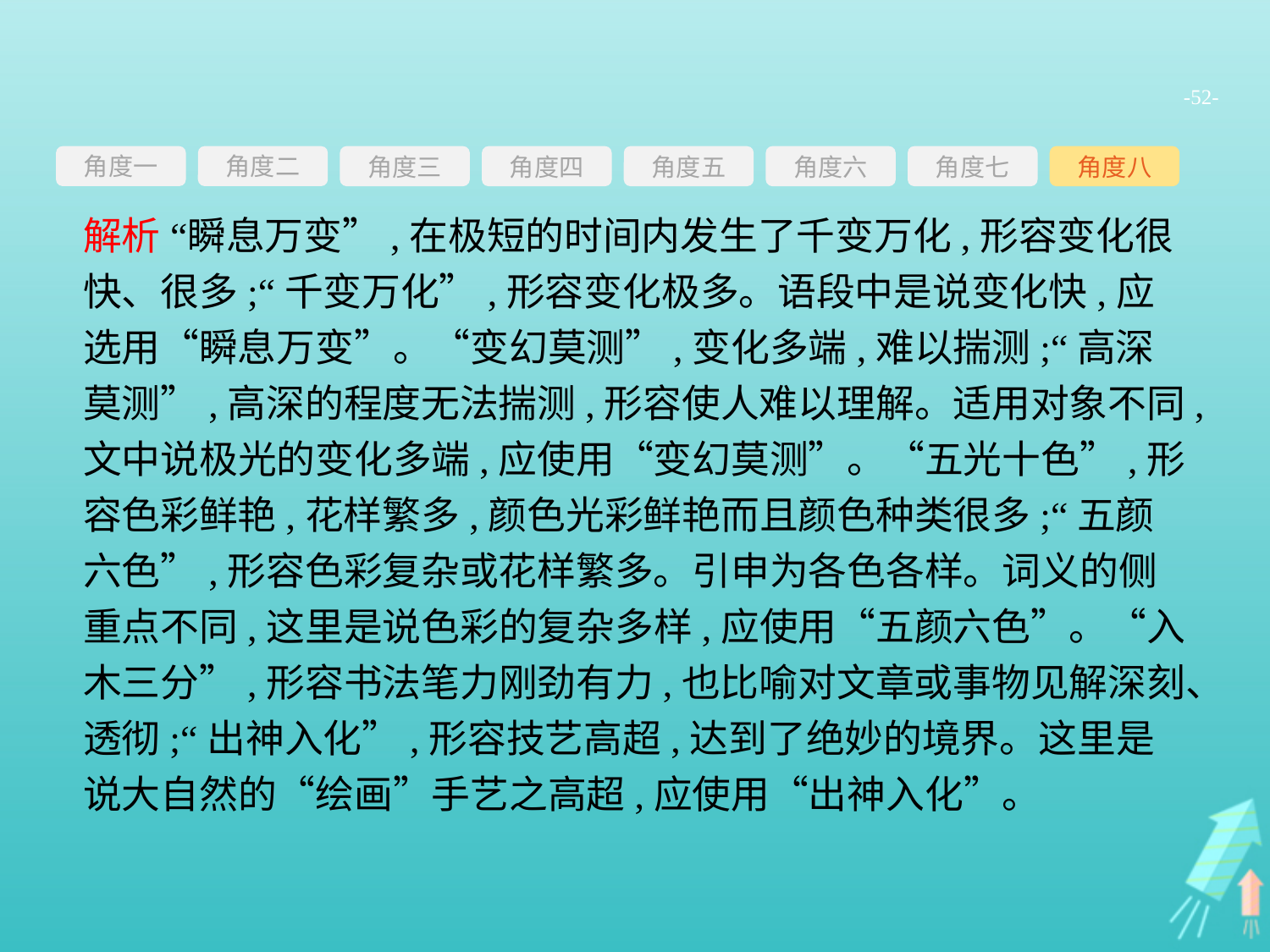

-52-
角度一
角度三
角度四
角度五
角度六
角度七
角度八
角度二
解析 “瞬息万变”,在极短的时间内发生了千变万化,形容变化很快、很多;“千变万化”,形容变化极多。语段中是说变化快,应选用“瞬息万变”。“变幻莫测”,变化多端,难以揣测;“高深莫测”,高深的程度无法揣测,形容使人难以理解。适用对象不同,文中说极光的变化多端,应使用“变幻莫测”。“五光十色”,形容色彩鲜艳,花样繁多,颜色光彩鲜艳而且颜色种类很多;“五颜六色”,形容色彩复杂或花样繁多。引申为各色各样。词义的侧重点不同,这里是说色彩的复杂多样,应使用“五颜六色”。“入木三分”,形容书法笔力刚劲有力,也比喻对文章或事物见解深刻、透彻;“出神入化”,形容技艺高超,达到了绝妙的境界。这里是说大自然的“绘画”手艺之高超,应使用“出神入化”。